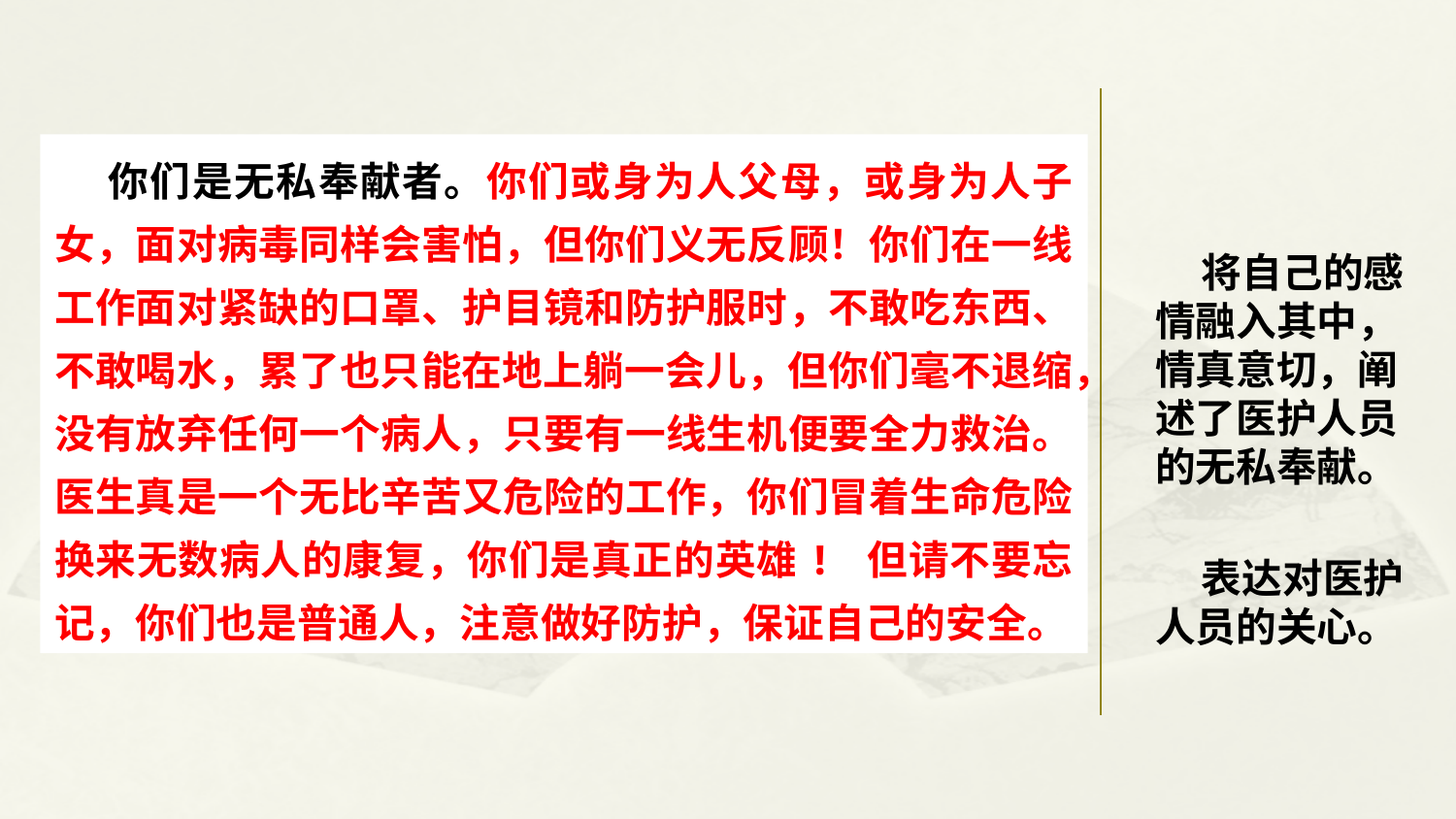

你们是无私奉献者。你们或身为人父母，或身为人子女，面对病毒同样会害怕，但你们义无反顾！你们在一线工作面对紧缺的口罩、护目镜和防护服时，不敢吃东西、不敢喝水，累了也只能在地上躺一会儿，但你们毫不退缩，没有放弃任何一个病人，只要有一线生机便要全力救治。医生真是一个无比辛苦又危险的工作，你们冒着生命危险换来无数病人的康复，你们是真正的英雄! 但请不要忘记，你们也是普通人，注意做好防护，保证自己的安全。
    将自己的感情融入其中，情真意切，阐述了医护人员的无私奉献。
    表达对医护人员的关心。